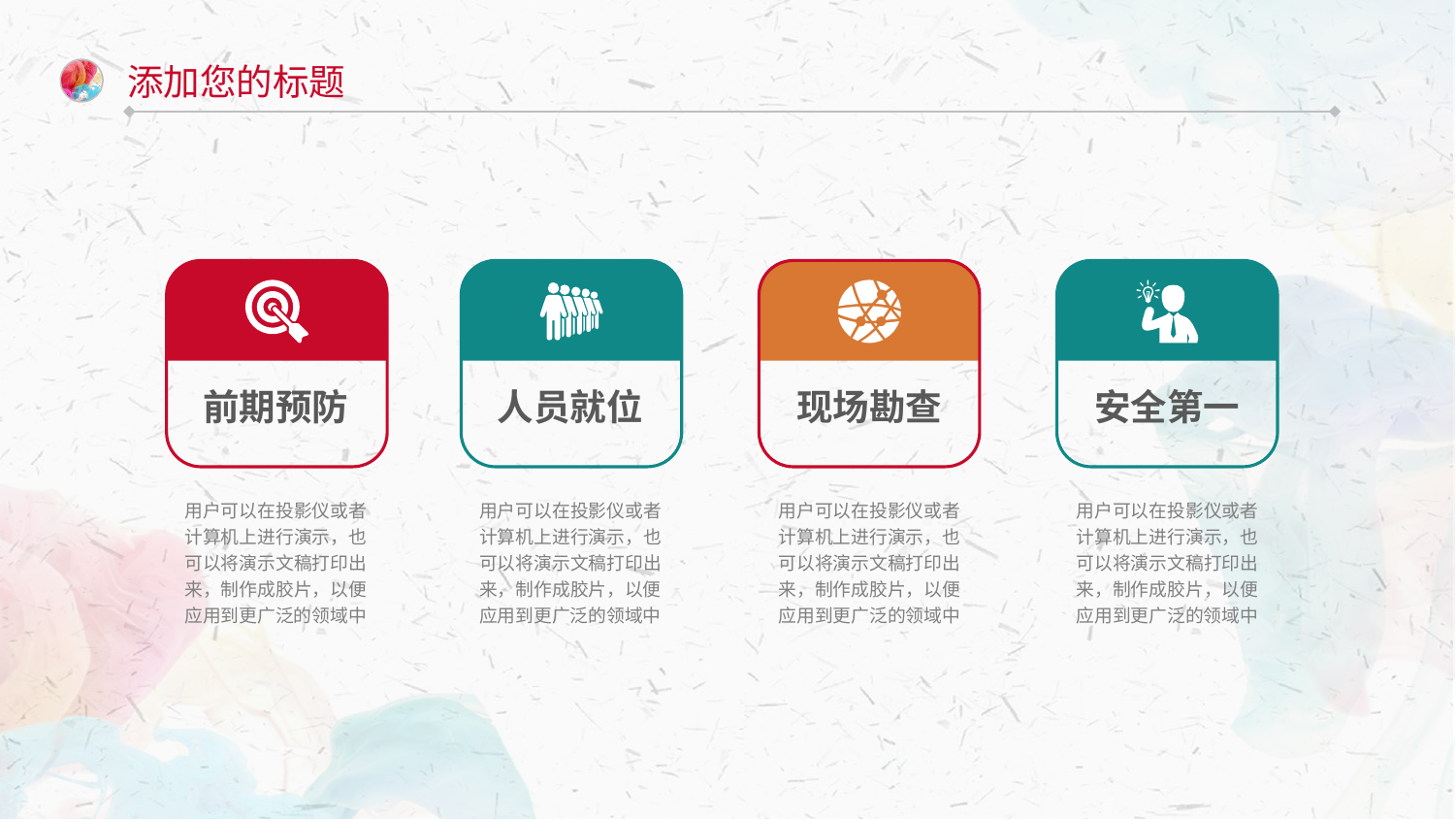

添加您的标题

前期预防
人员就位
现场勘查
安全第一
用户可以在投影仪或者计算机上进行演示，也可以将演示文稿打印出来，制作成胶片，以便应用到更广泛的领域中
用户可以在投影仪或者计算机上进行演示，也可以将演示文稿打印出来，制作成胶片，以便应用到更广泛的领域中
用户可以在投影仪或者计算机上进行演示，也可以将演示文稿打印出来，制作成胶片，以便应用到更广泛的领域中
用户可以在投影仪或者计算机上进行演示，也可以将演示文稿打印出来，制作成胶片，以便应用到更广泛的领域中